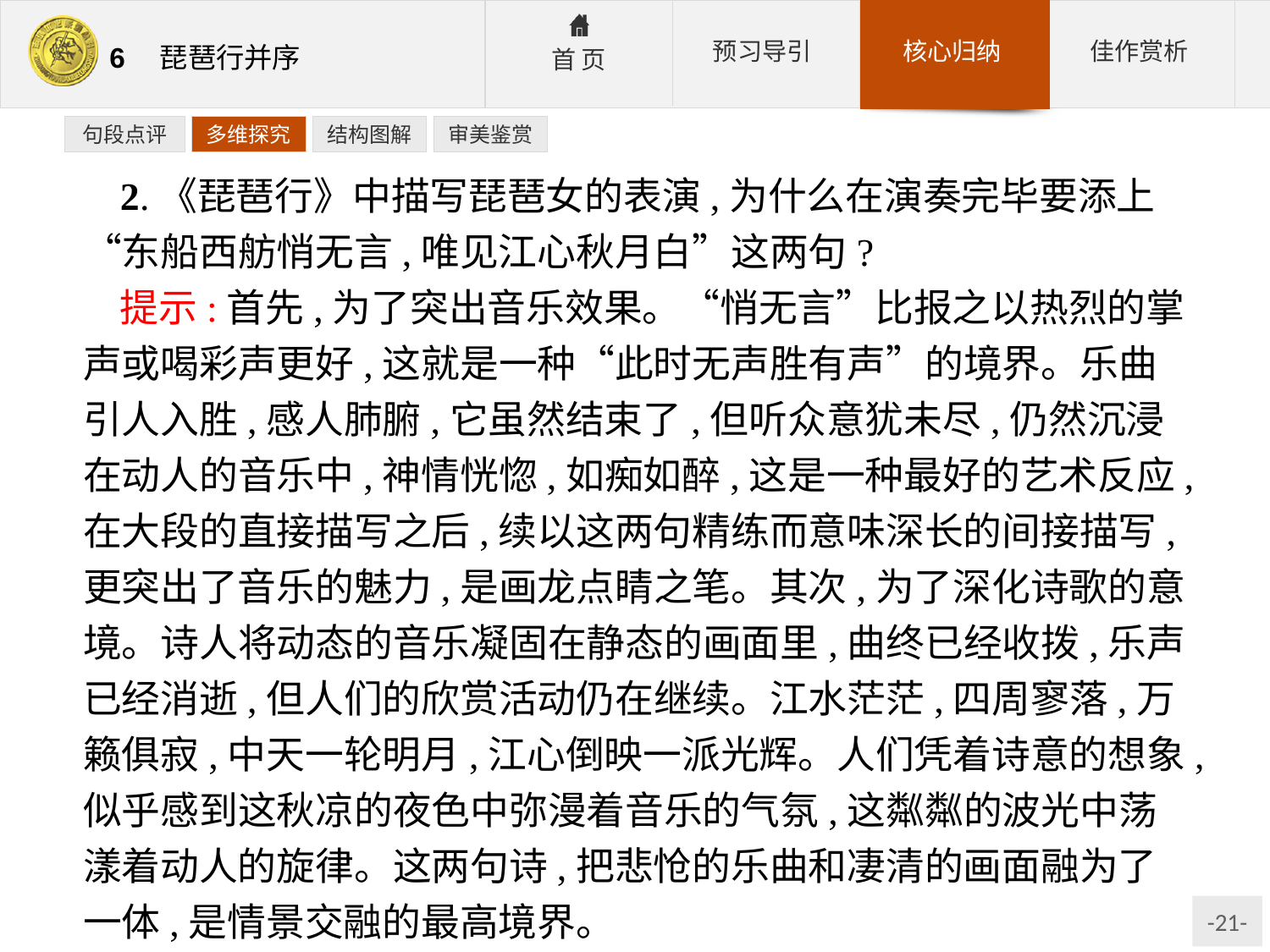

句段点评
多维探究
结构图解
审美鉴赏
2.《琵琶行》中描写琵琶女的表演,为什么在演奏完毕要添上“东船西舫悄无言,唯见江心秋月白”这两句?
提示:首先,为了突出音乐效果。“悄无言”比报之以热烈的掌声或喝彩声更好,这就是一种“此时无声胜有声”的境界。乐曲引人入胜,感人肺腑,它虽然结束了,但听众意犹未尽,仍然沉浸在动人的音乐中,神情恍惚,如痴如醉,这是一种最好的艺术反应,在大段的直接描写之后,续以这两句精练而意味深长的间接描写,更突出了音乐的魅力,是画龙点睛之笔。其次,为了深化诗歌的意境。诗人将动态的音乐凝固在静态的画面里,曲终已经收拨,乐声已经消逝,但人们的欣赏活动仍在继续。江水茫茫,四周寥落,万籁俱寂,中天一轮明月,江心倒映一派光辉。人们凭着诗意的想象,似乎感到这秋凉的夜色中弥漫着音乐的气氛,这粼粼的波光中荡漾着动人的旋律。这两句诗,把悲怆的乐曲和凄清的画面融为了一体,是情景交融的最高境界。